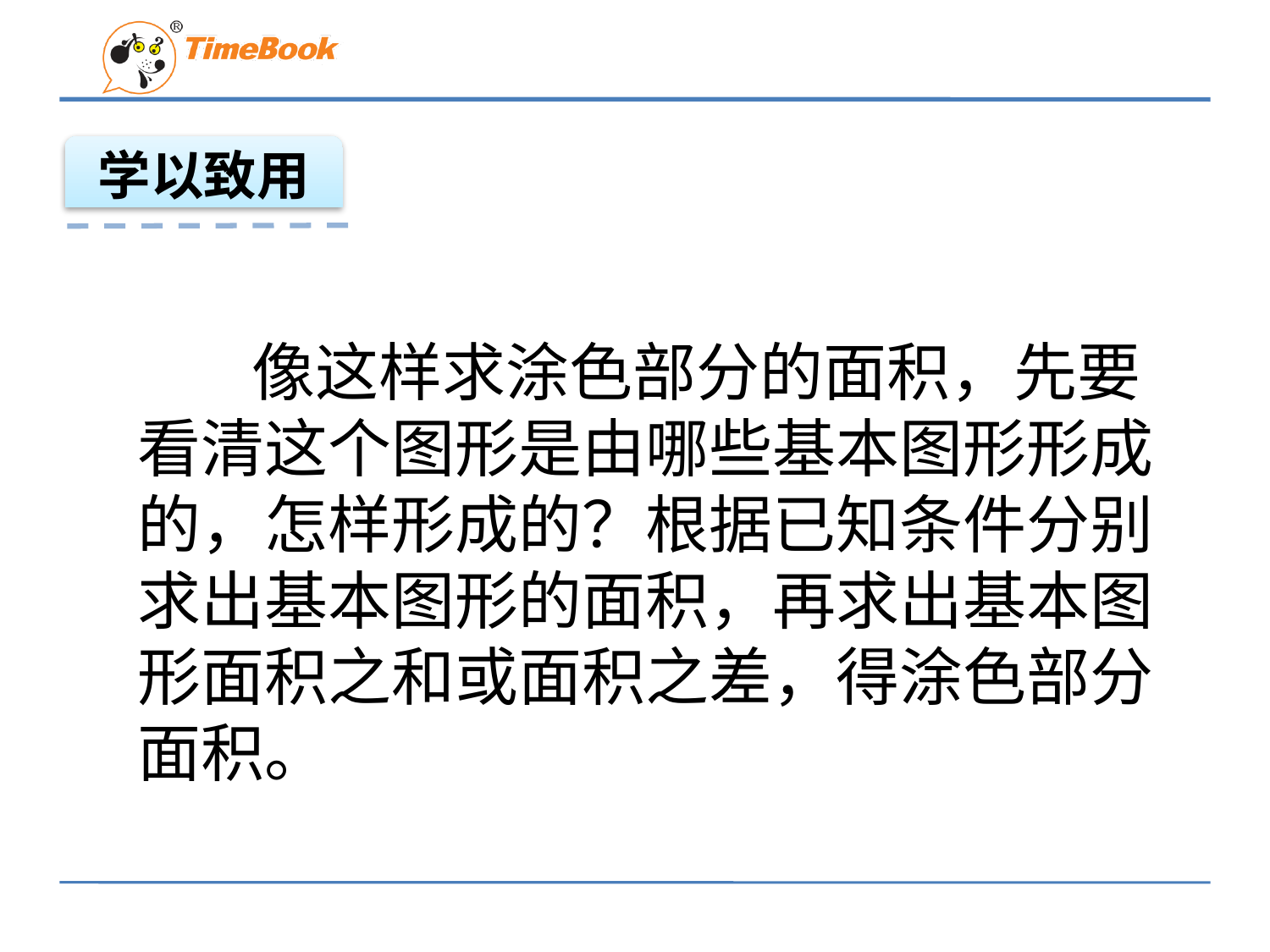

学以致用
       像这样求涂色部分的面积，先要看清这个图形是由哪些基本图形形成的，怎样形成的？根据已知条件分别求出基本图形的面积，再求出基本图形面积之和或面积之差，得涂色部分面积。